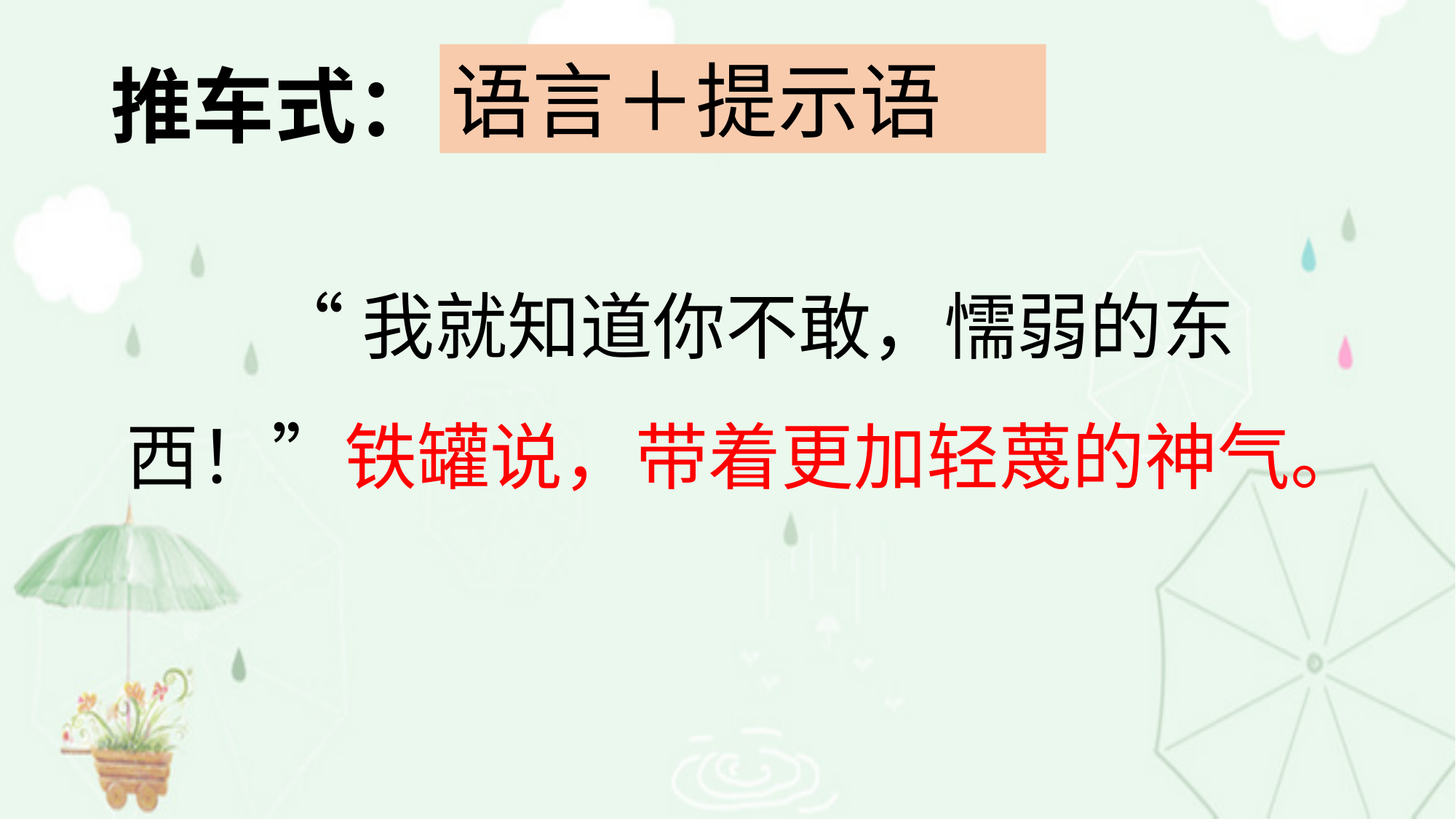

推车式：
语言＋提示语
“我就知道你不敢，懦弱的东西！”铁罐说，带着更加轻蔑的神气。